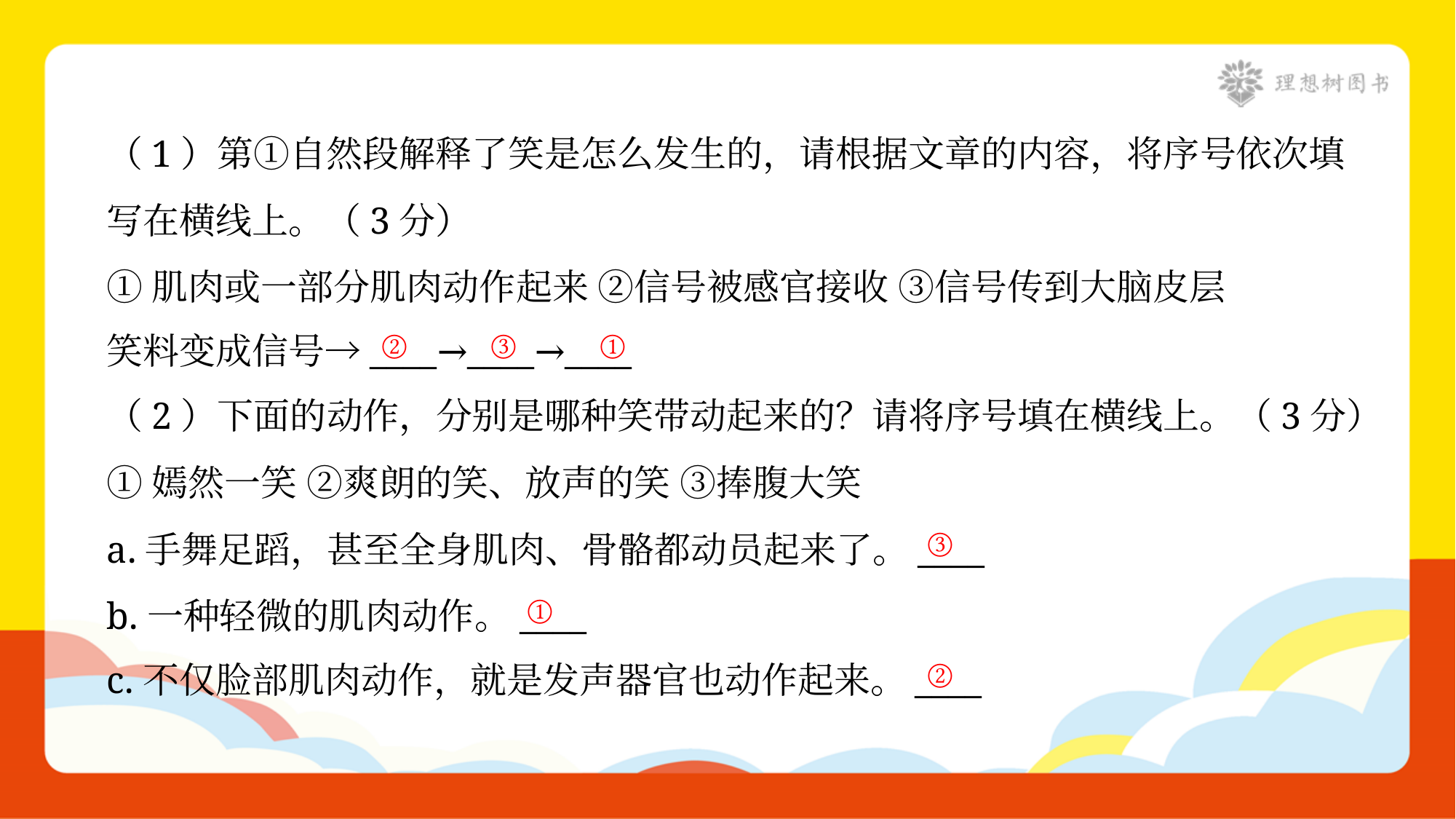

（1）第①自然段解释了笑是怎么发生的，请根据文章的内容，将序号依次填
写在横线上。（3分）
①肌肉或一部分肌肉动作起来 ②信号被感官接收 ③信号传到大脑皮层
笑料变成信号→____→____→____
②
③
①
（2）下面的动作，分别是哪种笑带动起来的？请将序号填在横线上。（3分）
①嫣然一笑 ②爽朗的笑、放声的笑 ③捧腹大笑
a.手舞足蹈，甚至全身肌肉、骨骼都动员起来了。____
b.一种轻微的肌肉动作。____
c.不仅脸部肌肉动作，就是发声器官也动作起来。____
③
①
②